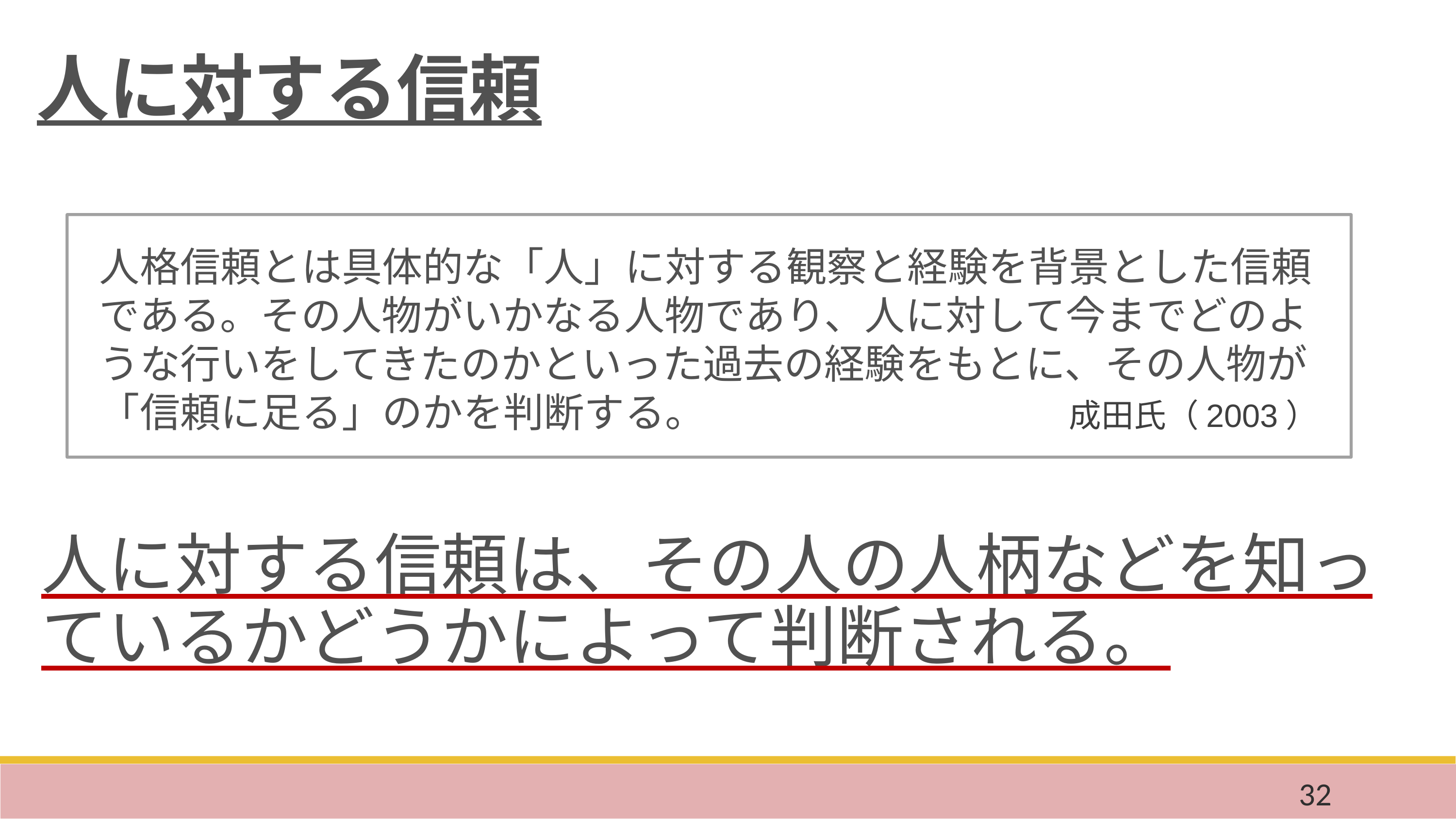

人に対する信頼

人格信頼とは具体的な「人」に対する観察と経験を背景とした信頼である。その人物がいかなる人物であり、人に対して今までどのような行いをしてきたのかといった過去の経験をもとに、その人物が「信頼に足る」のかを判断する。　　　　　　　　　成田氏（2003）
人に対する信頼は、その人の人柄などを知っているかどうかによって判断される。
32